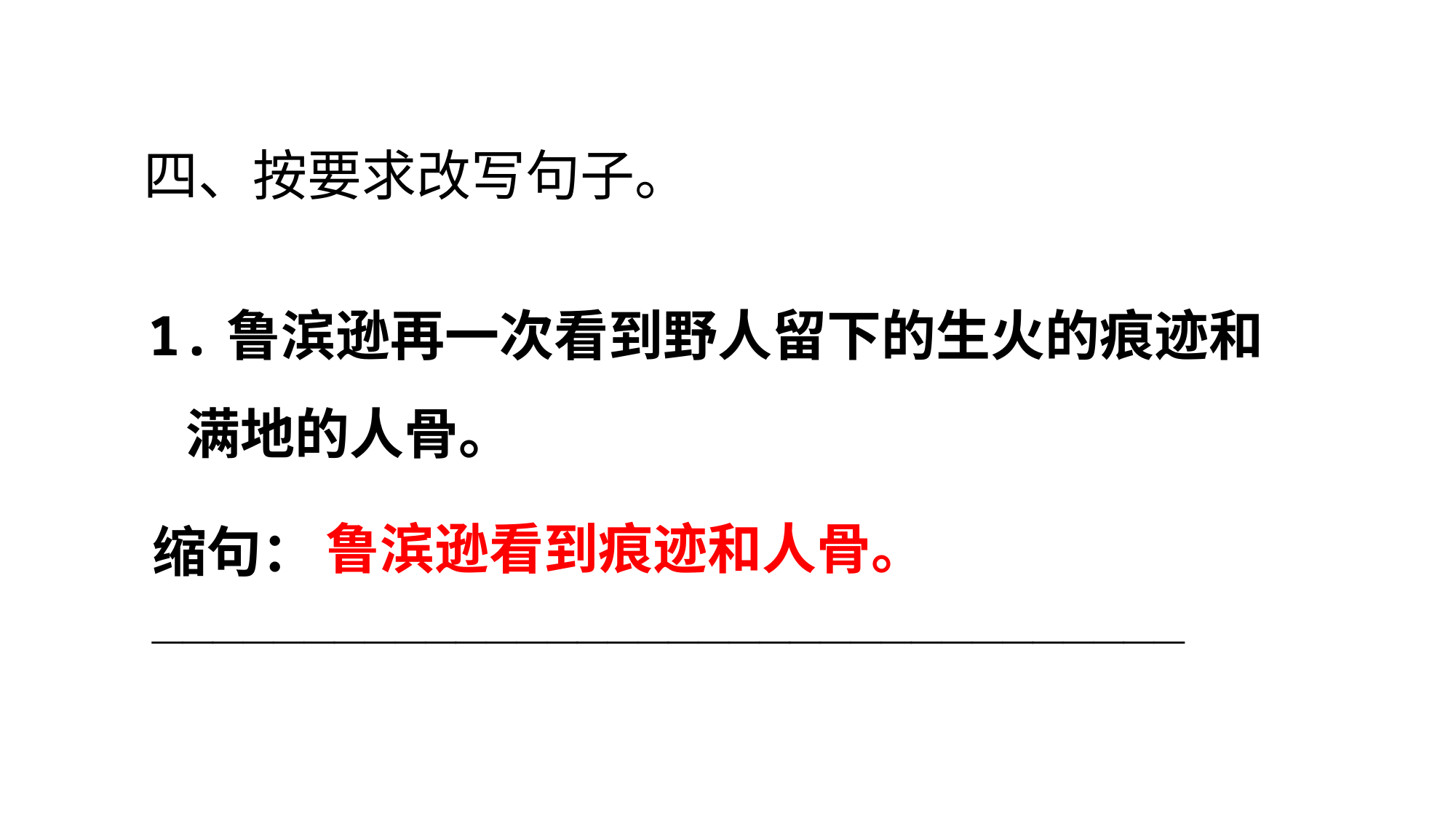

四、按要求改写句子。
1.鲁滨逊再一次看到野人留下的生火的痕迹和
  满地的人骨。
鲁滨逊看到痕迹和人骨。
缩句：__________________________________